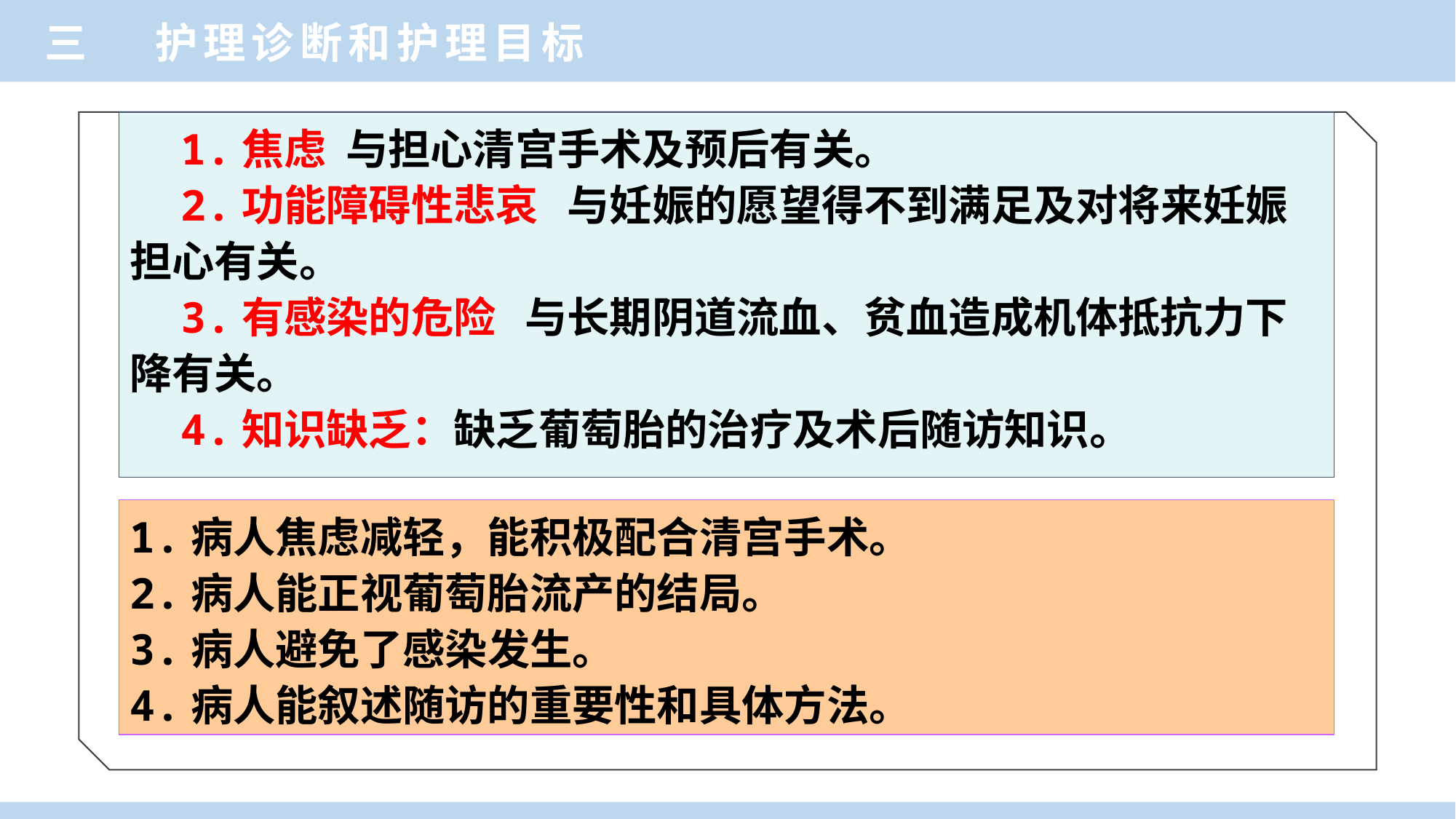

三    护理诊断和护理目标

  1.焦虑  与担心清宫手术及预后有关。
  2.功能障碍性悲哀   与妊娠的愿望得不到满足及对将来妊娠担心有关。
  3.有感染的危险   与长期阴道流血、贫血造成机体抵抗力下降有关。
  4.知识缺乏：缺乏葡萄胎的治疗及术后随访知识。
1.病人焦虑减轻，能积极配合清宫手术。
2.病人能正视葡萄胎流产的结局。
3.病人避免了感染发生。
4.病人能叙述随访的重要性和具体方法。